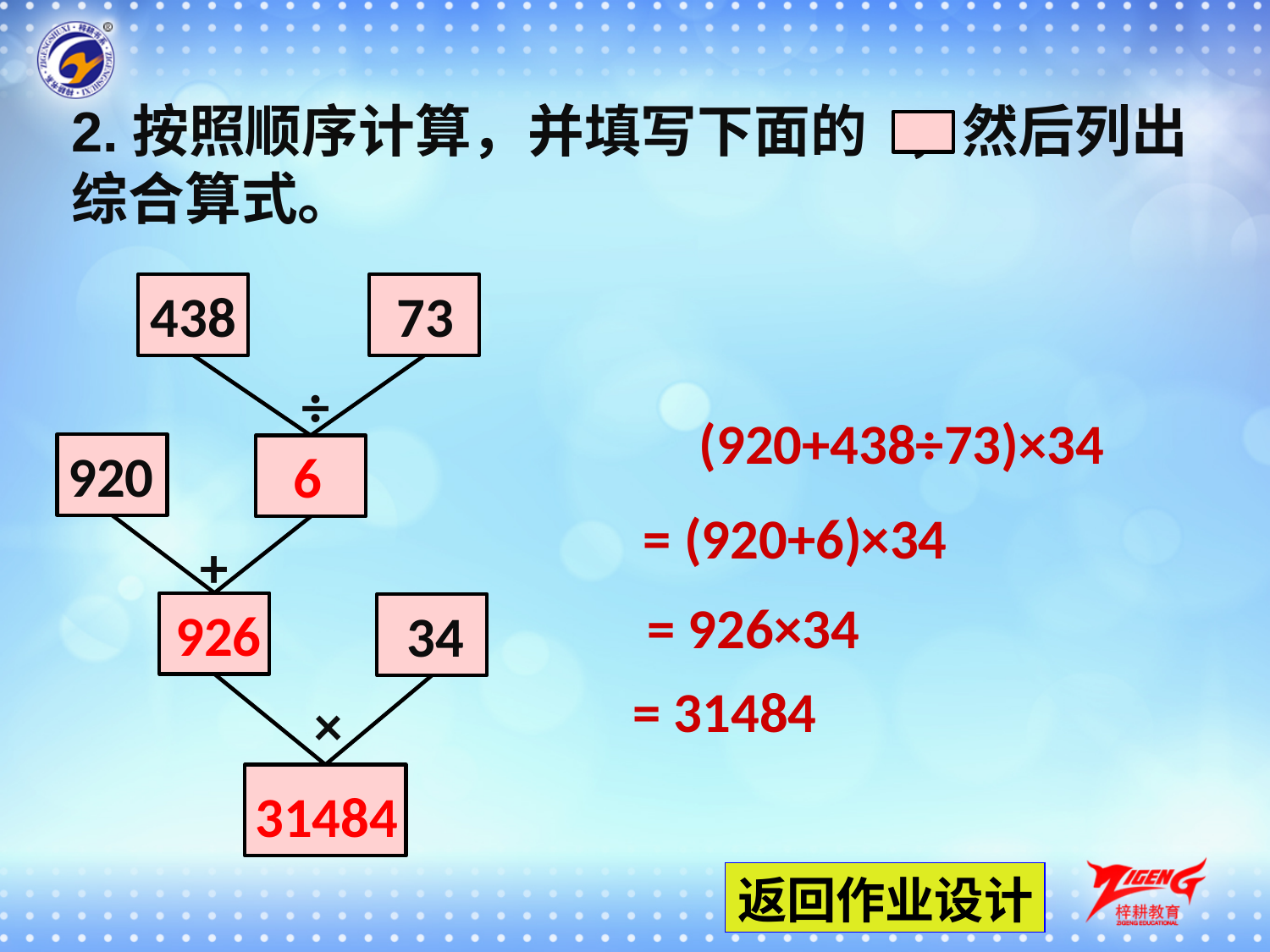

2.按照顺序计算，并填写下面的   ，然后列出综合算式。

438

73
÷
(920+438÷73)×34
920

6
= (920+6)×34
+
= 926×34

926

34
= 31484
×

31484

返回作业设计